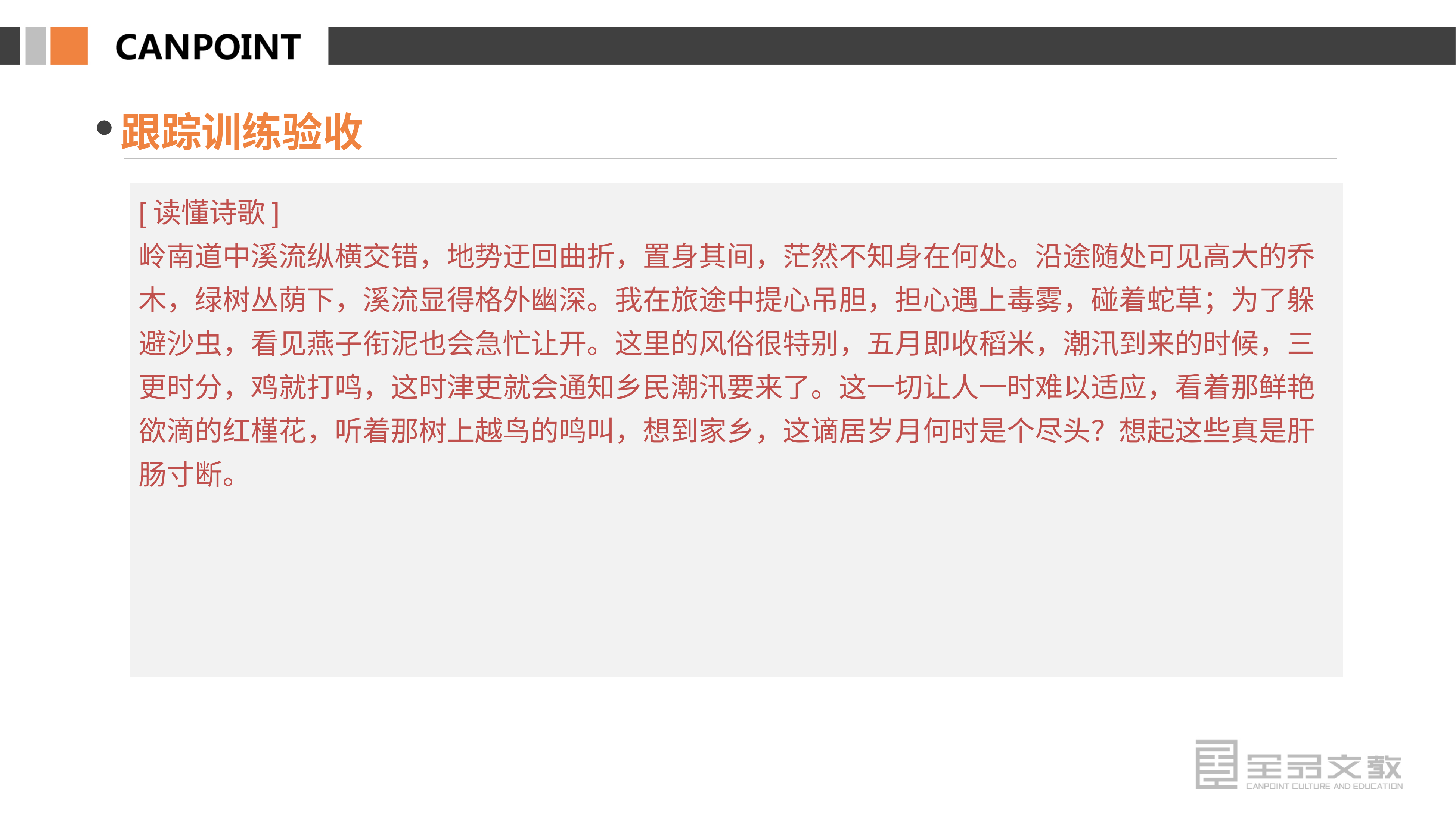

跟踪训练验收

[读懂诗歌]
岭南道中溪流纵横交错，地势迂回曲折，置身其间，茫然不知身在何处。沿途随处可见高大的乔木，绿树丛荫下，溪流显得格外幽深。我在旅途中提心吊胆，担心遇上毒雾，碰着蛇草；为了躲避沙虫，看见燕子衔泥也会急忙让开。这里的风俗很特别，五月即收稻米，潮汛到来的时候，三更时分，鸡就打鸣，这时津吏就会通知乡民潮汛要来了。这一切让人一时难以适应，看着那鲜艳欲滴的红槿花，听着那树上越鸟的鸣叫，想到家乡，这谪居岁月何时是个尽头？想起这些真是肝肠寸断。